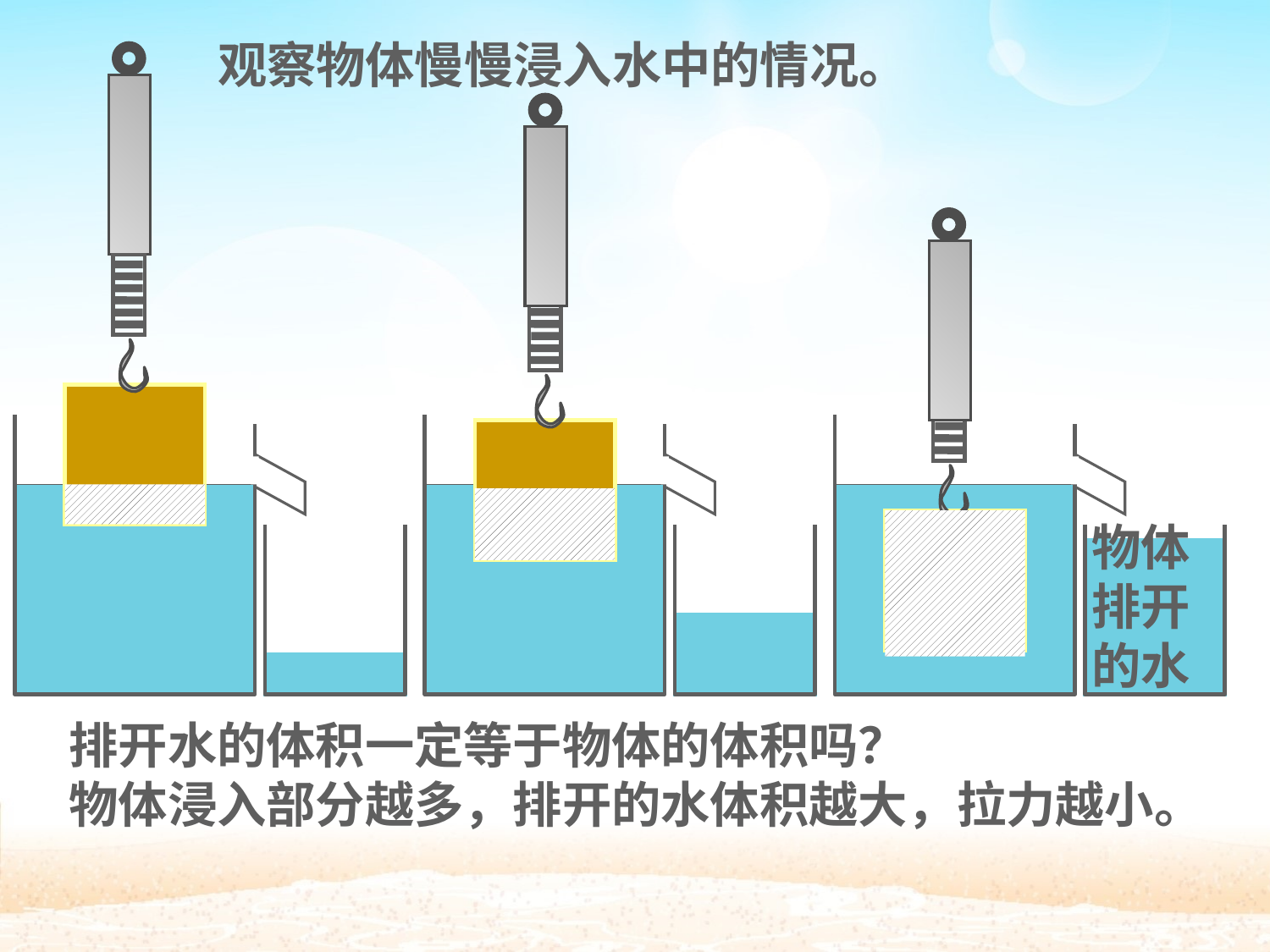

# 观察物体慢慢浸入水中的情况。

物体排开的水

    排开水的体积一定等于物体的体积吗？
    物体浸入部分越多，排开的水体积越大，拉力越小。